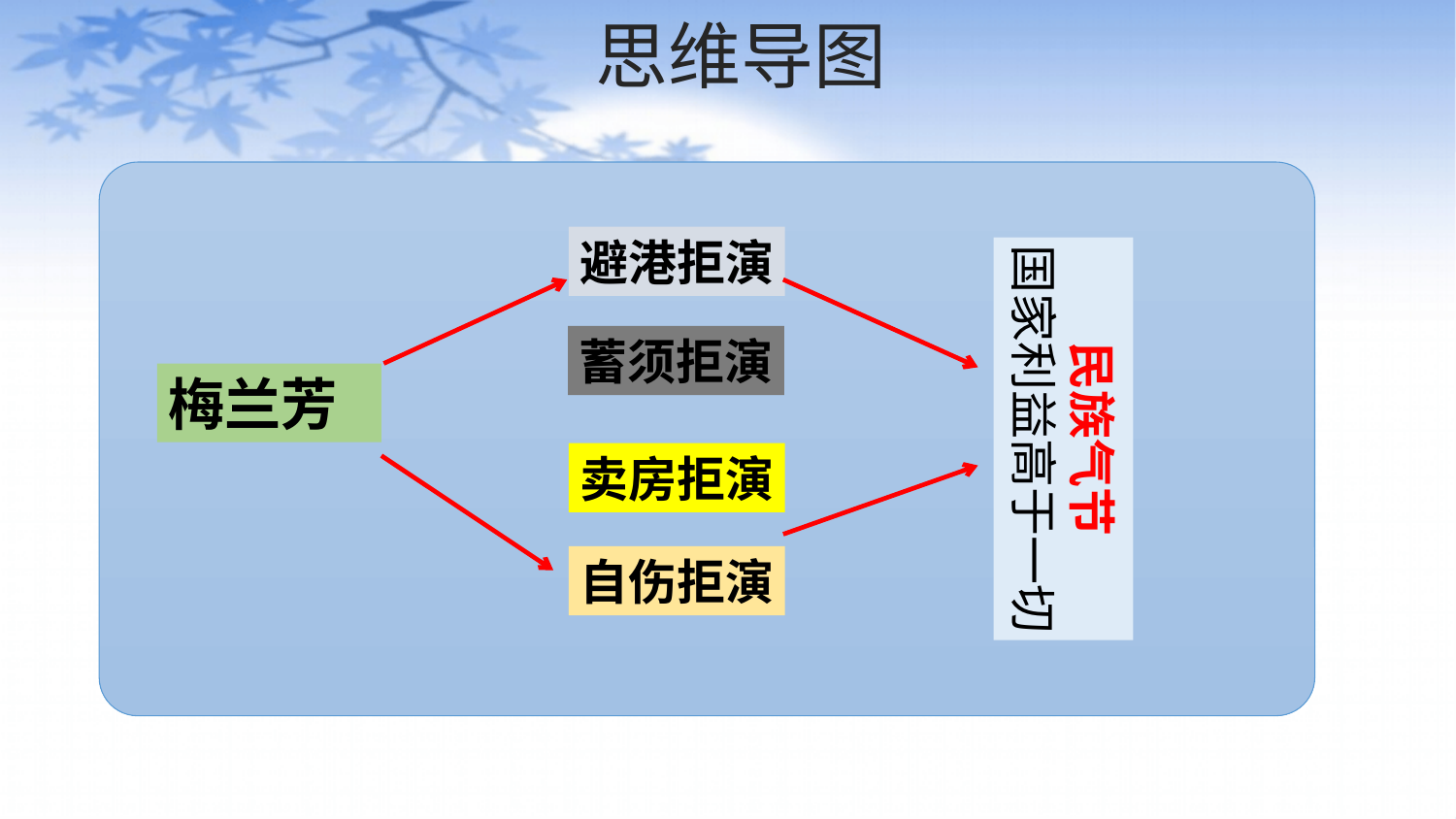

# 思维导图

避港拒演
民族气节
国家利益高于一切
蓄须拒演
梅兰芳
卖房拒演
自伤拒演